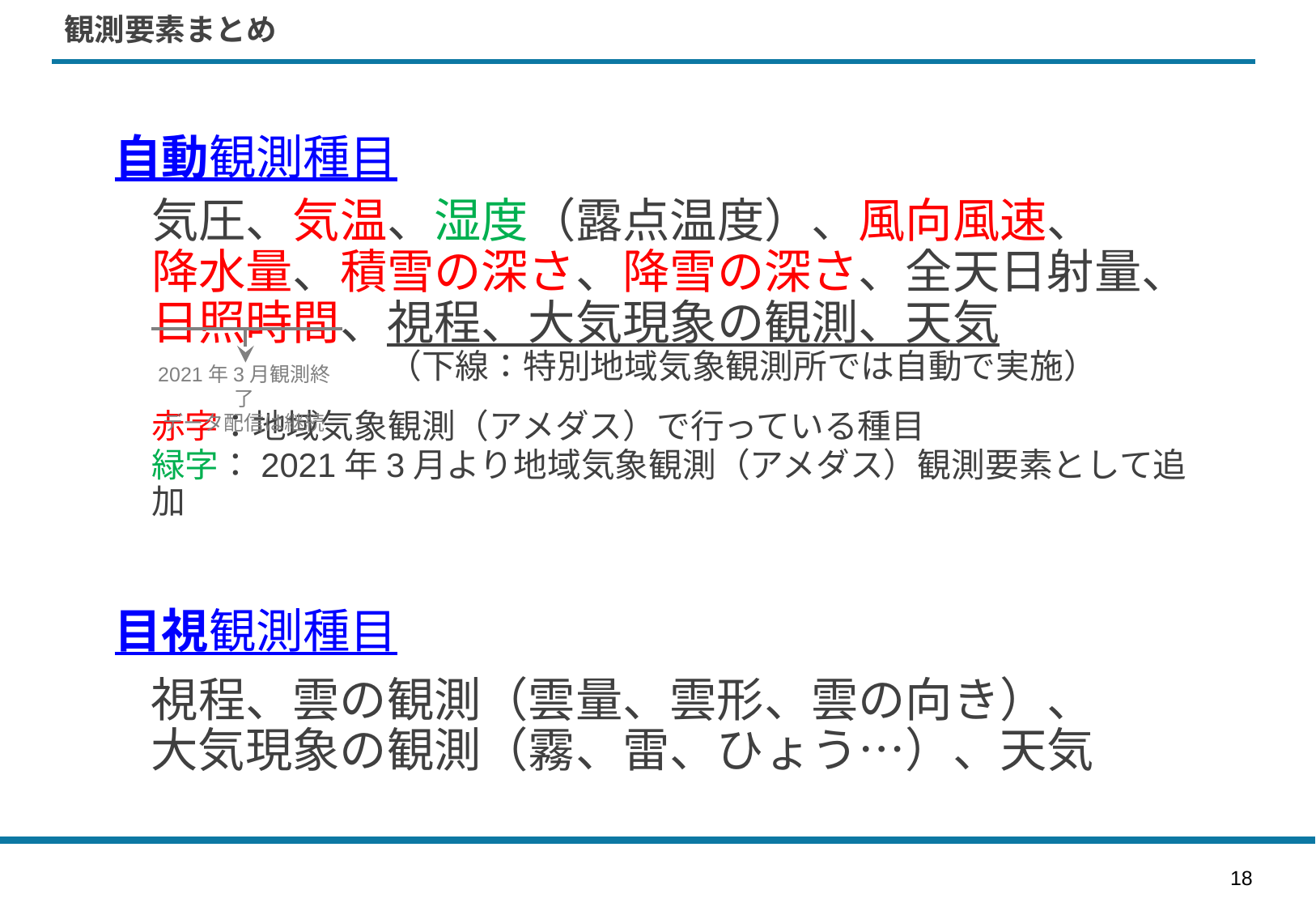

# 観測要素まとめ
自動観測種目
気圧、気温、湿度（露点温度）、風向風速、
降水量、積雪の深さ、降雪の深さ、全天日射量、日照時間、視程、大気現象の観測、天気
　　　　　　　（下線：特別地域気象観測所では自動で実施）
赤字：地域気象観測（アメダス）で行っている種目
緑字：2021年3月より地域気象観測（アメダス）観測要素として追加

目視観測種目
視程、雲の観測（雲量、雲形、雲の向き）、　　大気現象の観測（霧、雷、ひょう…）、天気
2021年3月観測終了
データ配信は継続